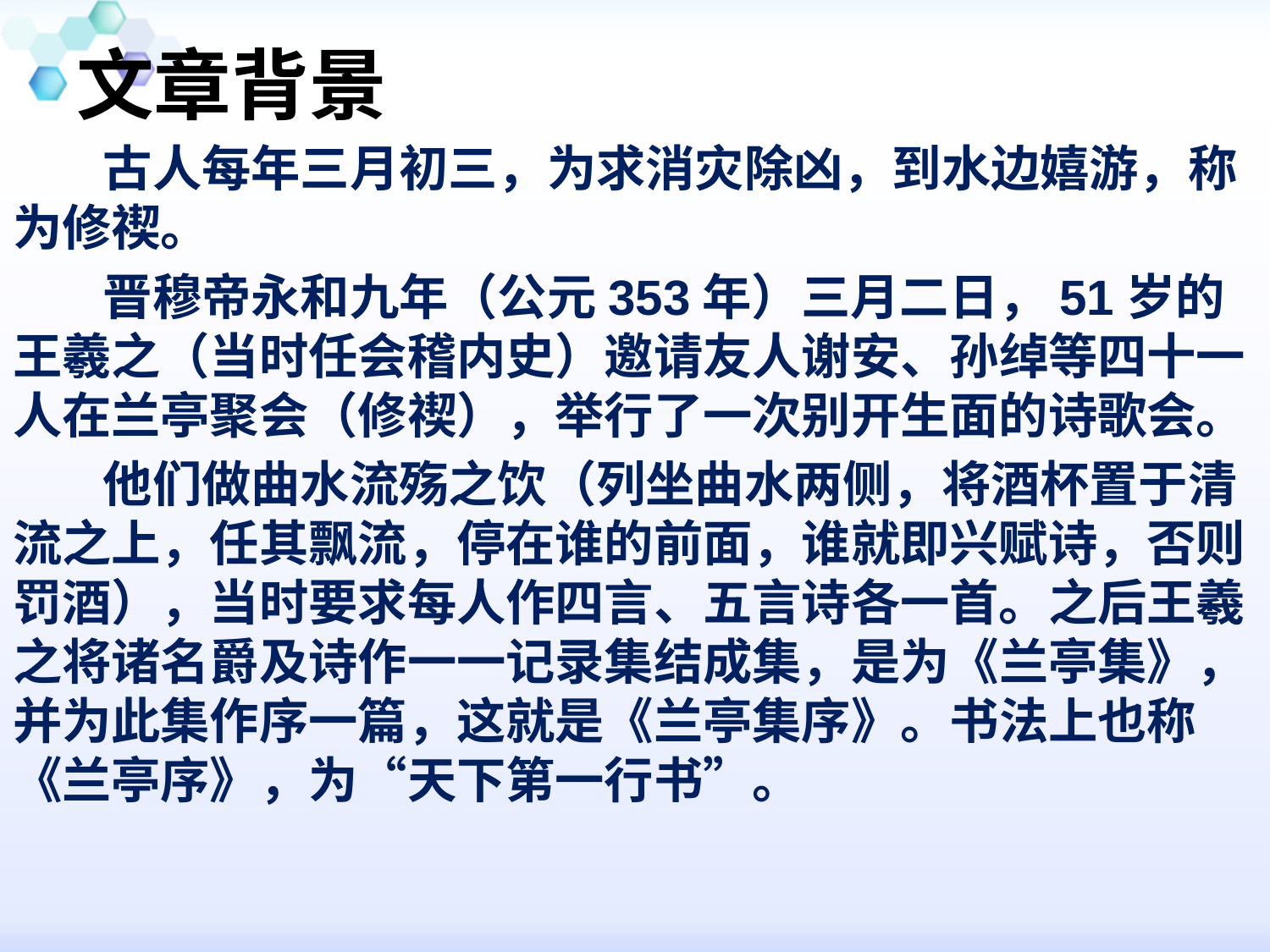

# 文章背景
       古人每年三月初三，为求消灾除凶，到水边嬉游，称为修禊。
       晋穆帝永和九年（公元353年）三月二日，51岁的王羲之（当时任会稽内史）邀请友人谢安、孙绰等四十一人在兰亭聚会（修禊），举行了一次别开生面的诗歌会。
       他们做曲水流殇之饮（列坐曲水两侧，将酒杯置于清流之上，任其飘流，停在谁的前面，谁就即兴赋诗，否则罚酒），当时要求每人作四言、五言诗各一首。之后王羲之将诸名爵及诗作一一记录集结成集，是为《兰亭集》，并为此集作序一篇，这就是《兰亭集序》。书法上也称《兰亭序》，为“天下第一行书”。